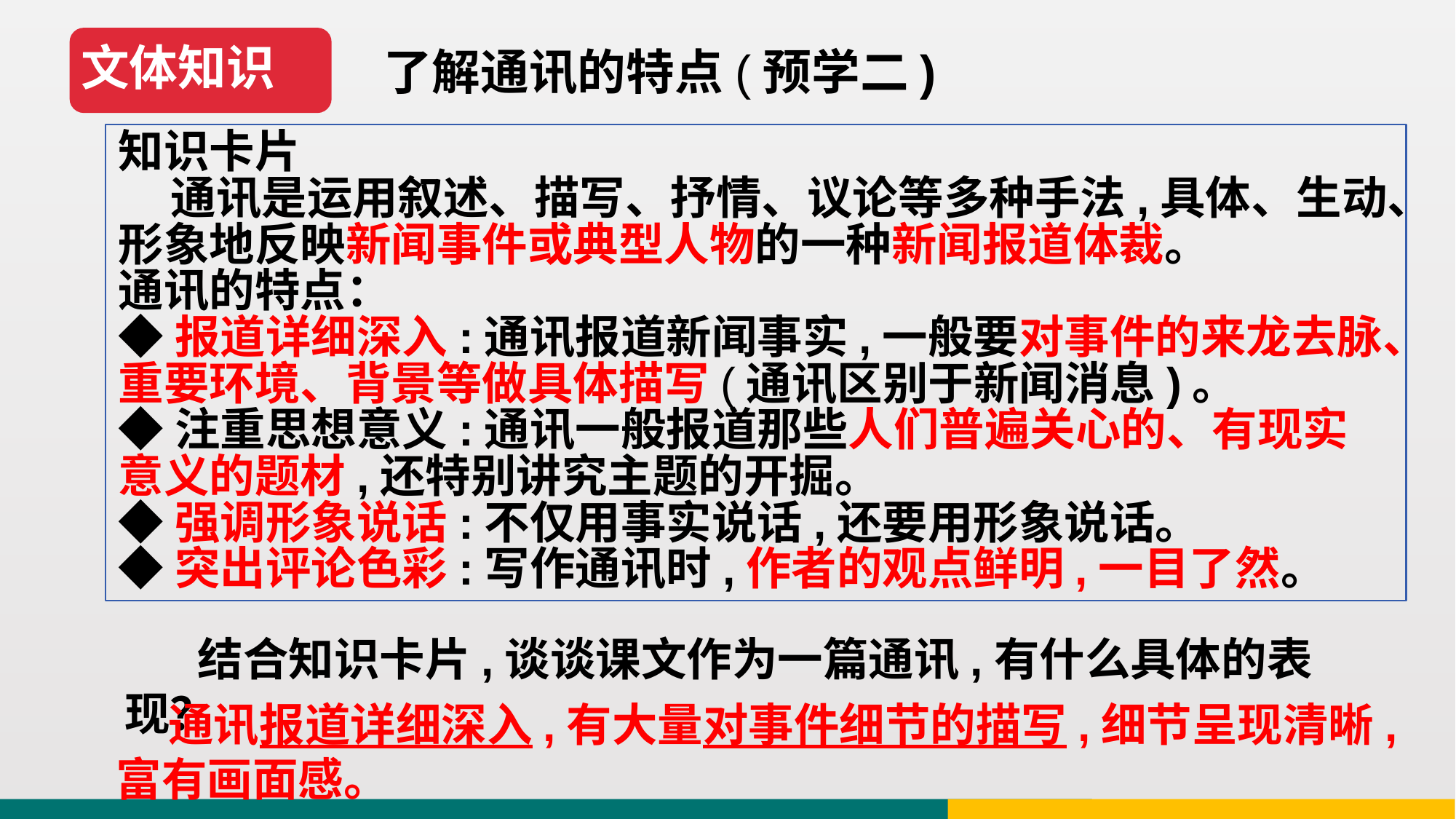

文体知识
了解通讯的特点(预学二)

知识卡片
    通讯是运用叙述、描写、抒情、议论等多种手法,具体、生动、形象地反映新闻事件或典型人物的一种新闻报道体裁。
通讯的特点：
◆报道详细深入:通讯报道新闻事实,一般要对事件的来龙去脉、重要环境、背景等做具体描写(通讯区别于新闻消息)。
◆注重思想意义:通讯一般报道那些人们普遍关心的、有现实意义的题材,还特别讲究主题的开掘。
◆强调形象说话:不仅用事实说话,还要用形象说话。
◆突出评论色彩:写作通讯时,作者的观点鲜明,一目了然。
      结合知识卡片,谈谈课文作为一篇通讯,有什么具体的表现？
    通讯报道详细深入,有大量对事件细节的描写,细节呈现清晰,富有画面感。